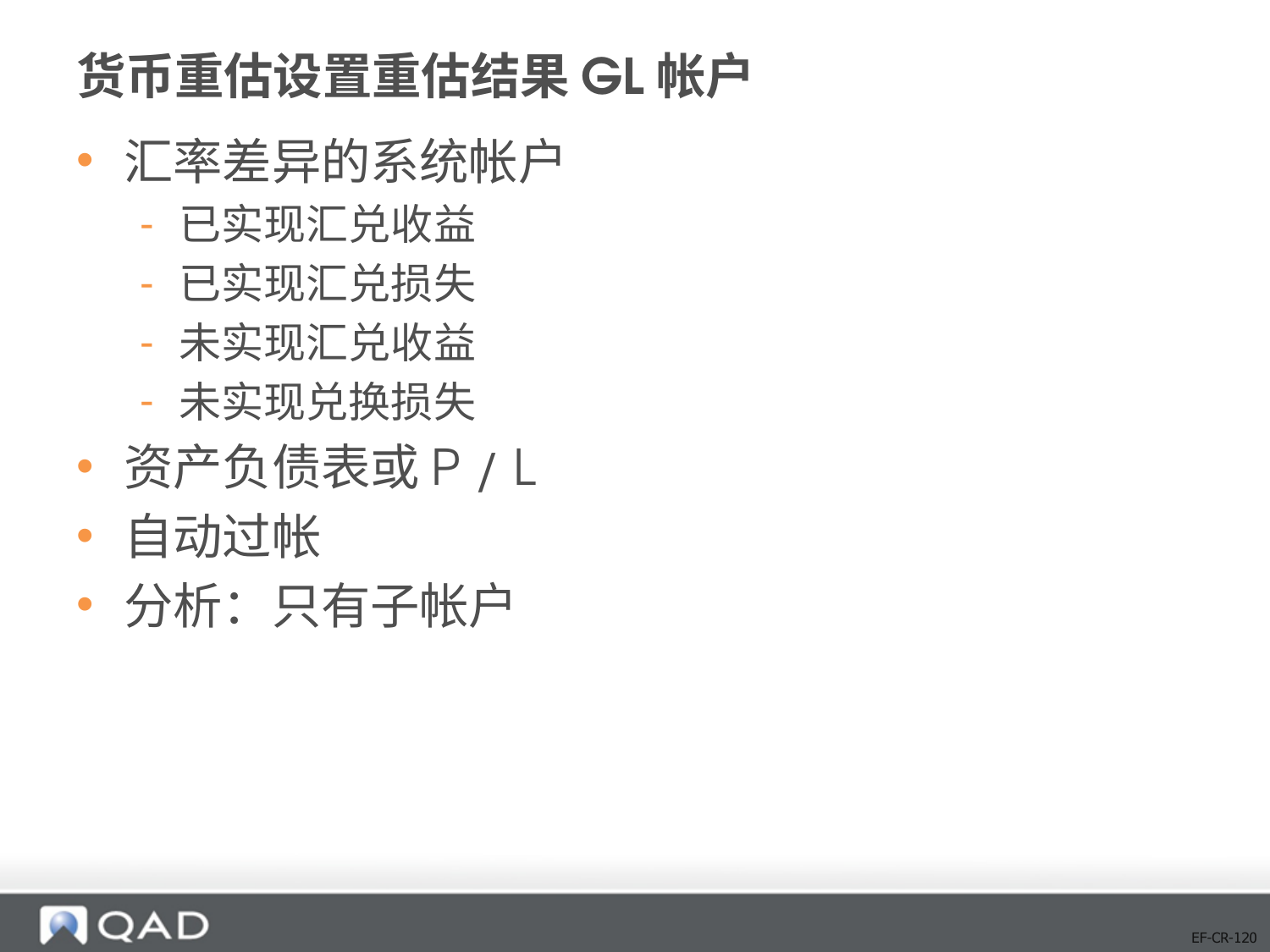

# 货币重估设置重估结果GL帐户
汇率差异的系统帐户
已实现汇兑收益
已实现汇兑损失
未实现汇兑收益
未实现兑换损失
资产负债表或P / L
自动过帐
分析：只有子帐户
EF-CR-120